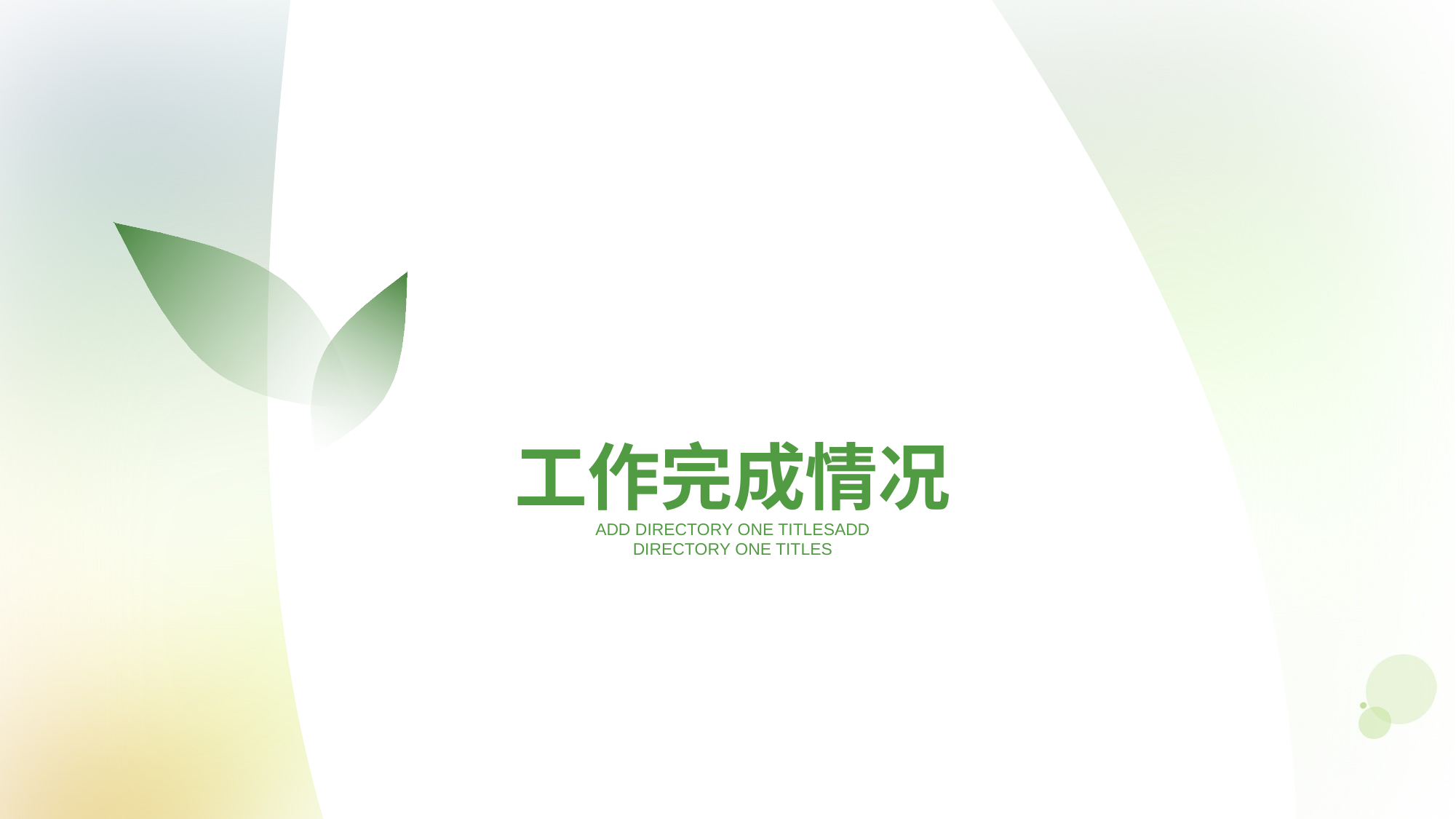

02

工作完成情况
ADD DIRECTORY ONE TITLESADD DIRECTORY ONE TITLES